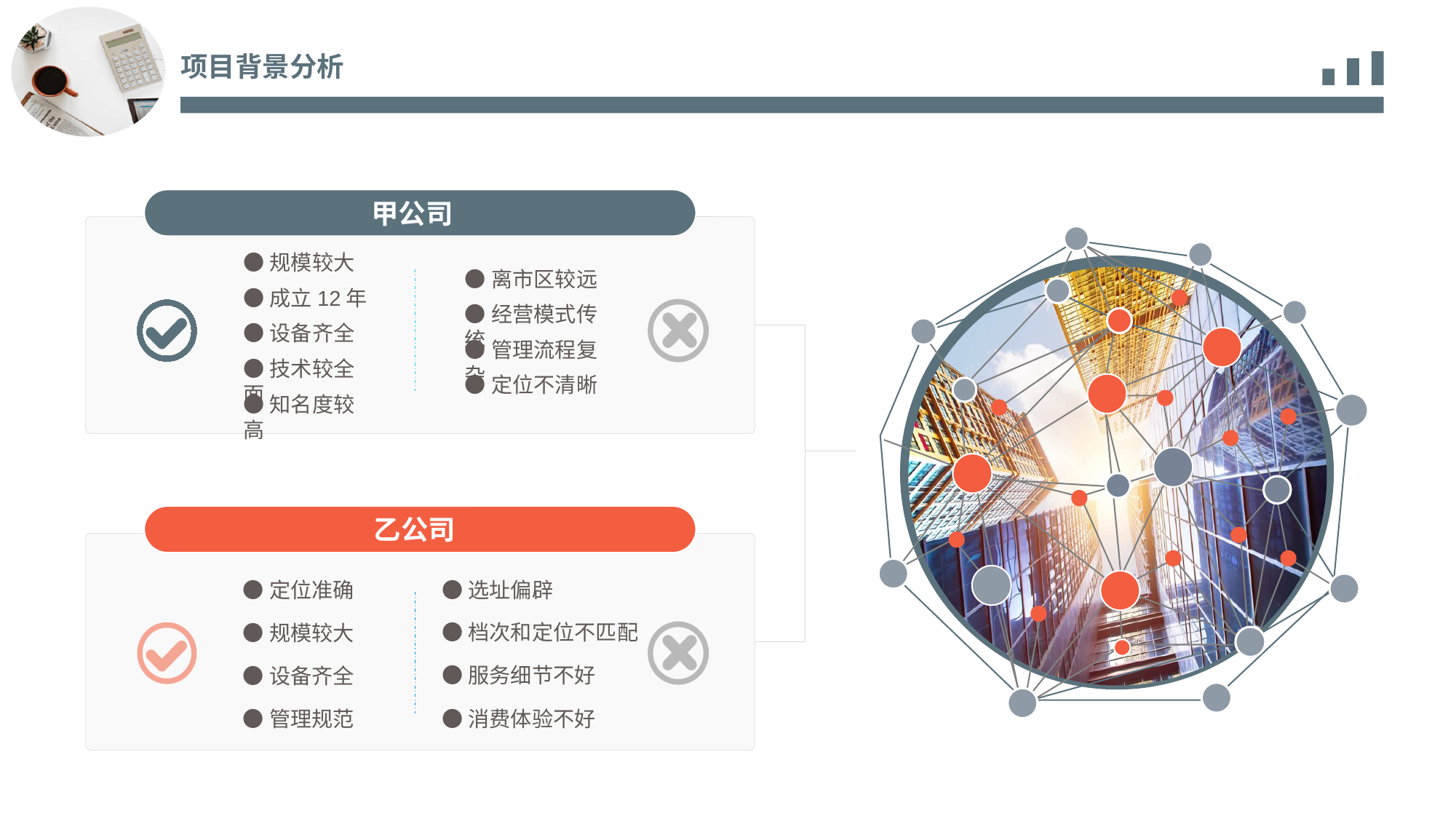

项目背景分析

甲公司

●规模较大
●离市区较远
●成立12年
●经营模式传统

●设备齐全
●管理流程复杂
●技术较全面
●定位不清晰
●知名度较高

乙公司
●选址偏辟
●定位准确
●档次和定位不匹配
●规模较大

●服务细节不好
●设备齐全
●消费体验不好
●管理规范